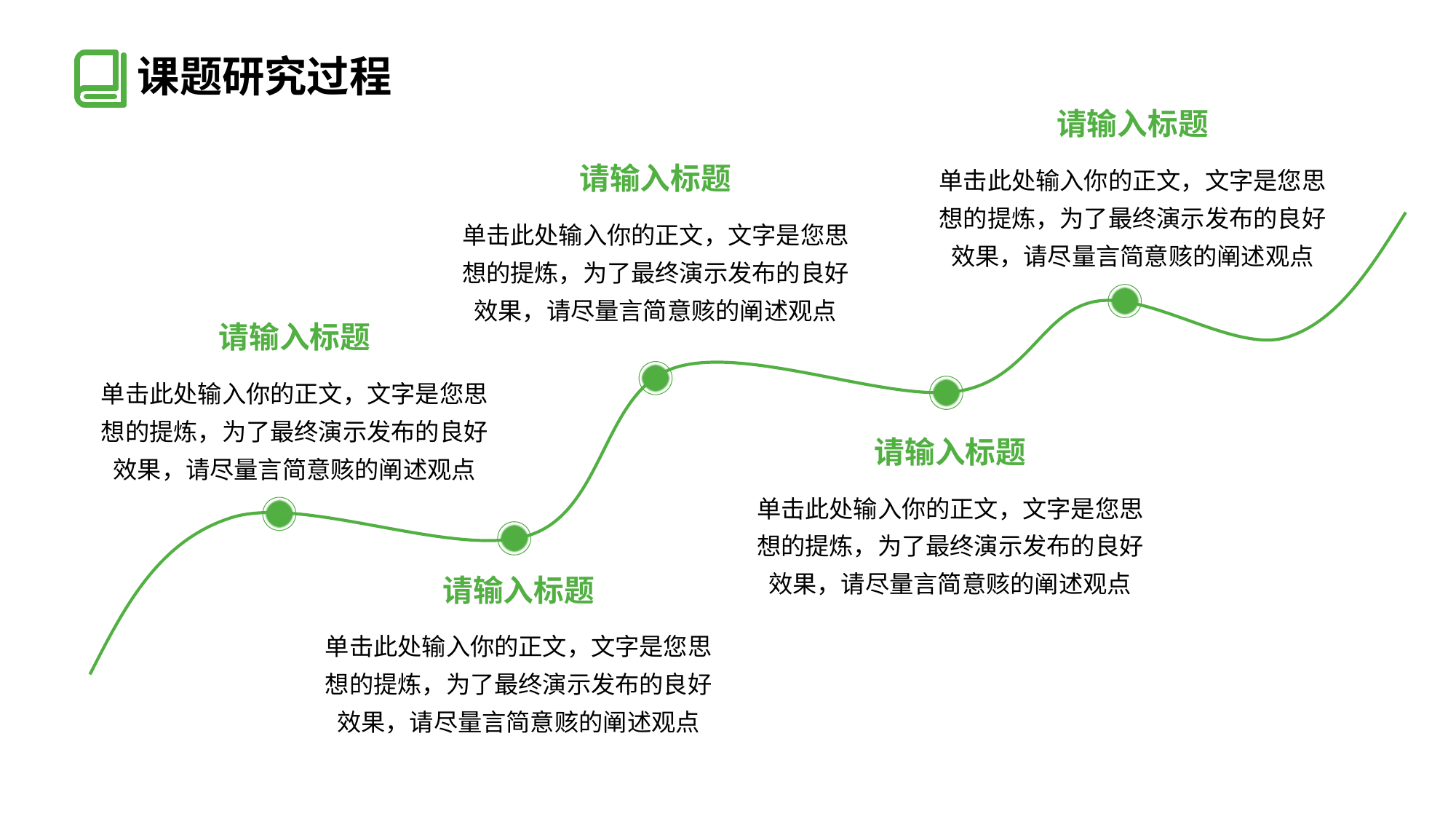

# 课题研究过程
请输入标题
单击此处输入你的正文，文字是您思想的提炼，为了最终演示发布的良好效果，请尽量言简意赅的阐述观点
请输入标题
单击此处输入你的正文，文字是您思想的提炼，为了最终演示发布的良好效果，请尽量言简意赅的阐述观点

请输入标题
单击此处输入你的正文，文字是您思想的提炼，为了最终演示发布的良好效果，请尽量言简意赅的阐述观点

请输入标题
单击此处输入你的正文，文字是您思想的提炼，为了最终演示发布的良好效果，请尽量言简意赅的阐述观点

请输入标题
单击此处输入你的正文，文字是您思想的提炼，为了最终演示发布的良好效果，请尽量言简意赅的阐述观点